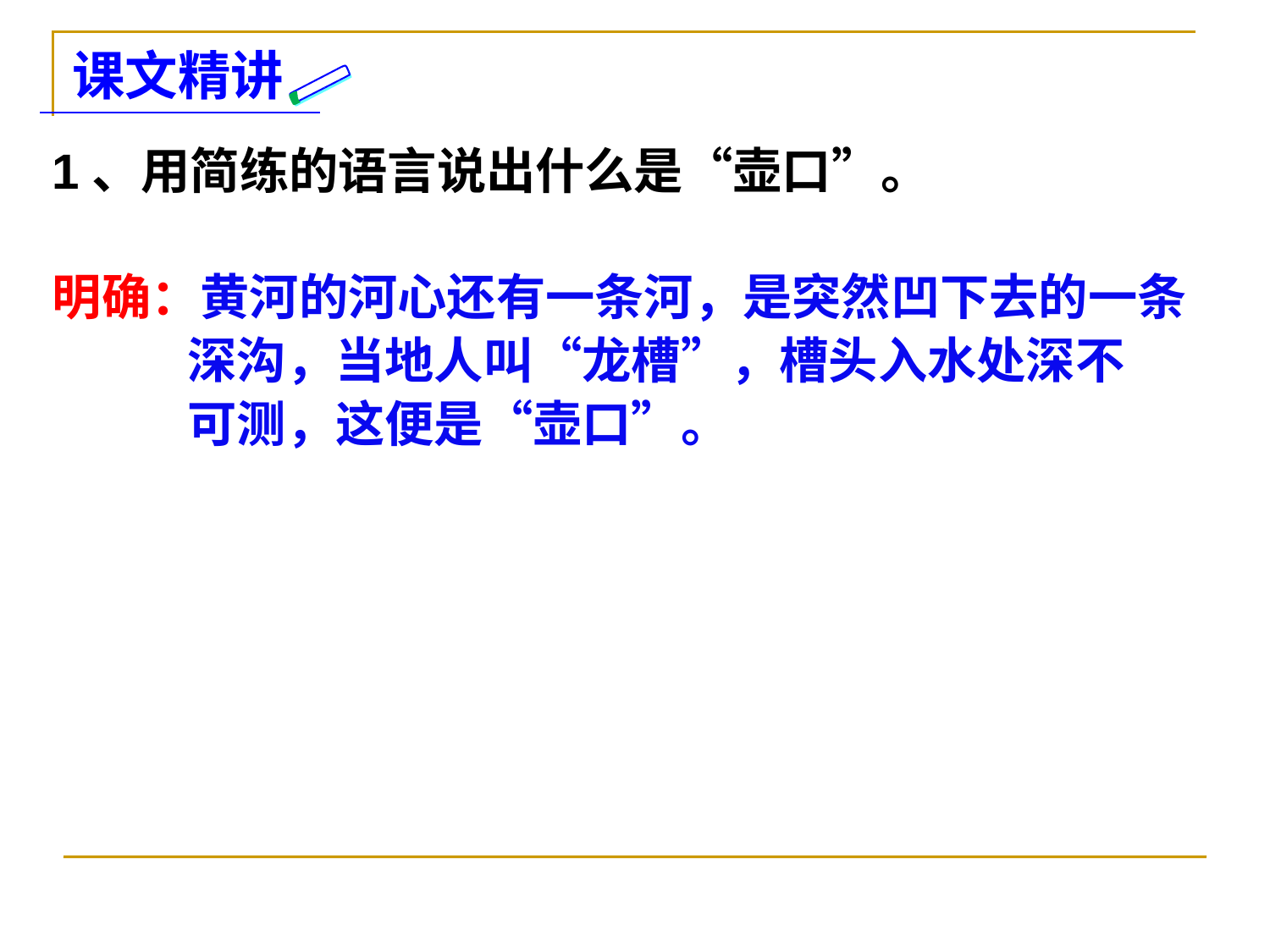

课文精讲

1、用简练的语言说出什么是“壶口”。

明确：黄河的河心还有一条河，是突然凹下去的一条
           深沟，当地人叫“龙槽”，槽头入水处深不
           可测，这便是“壶口”。